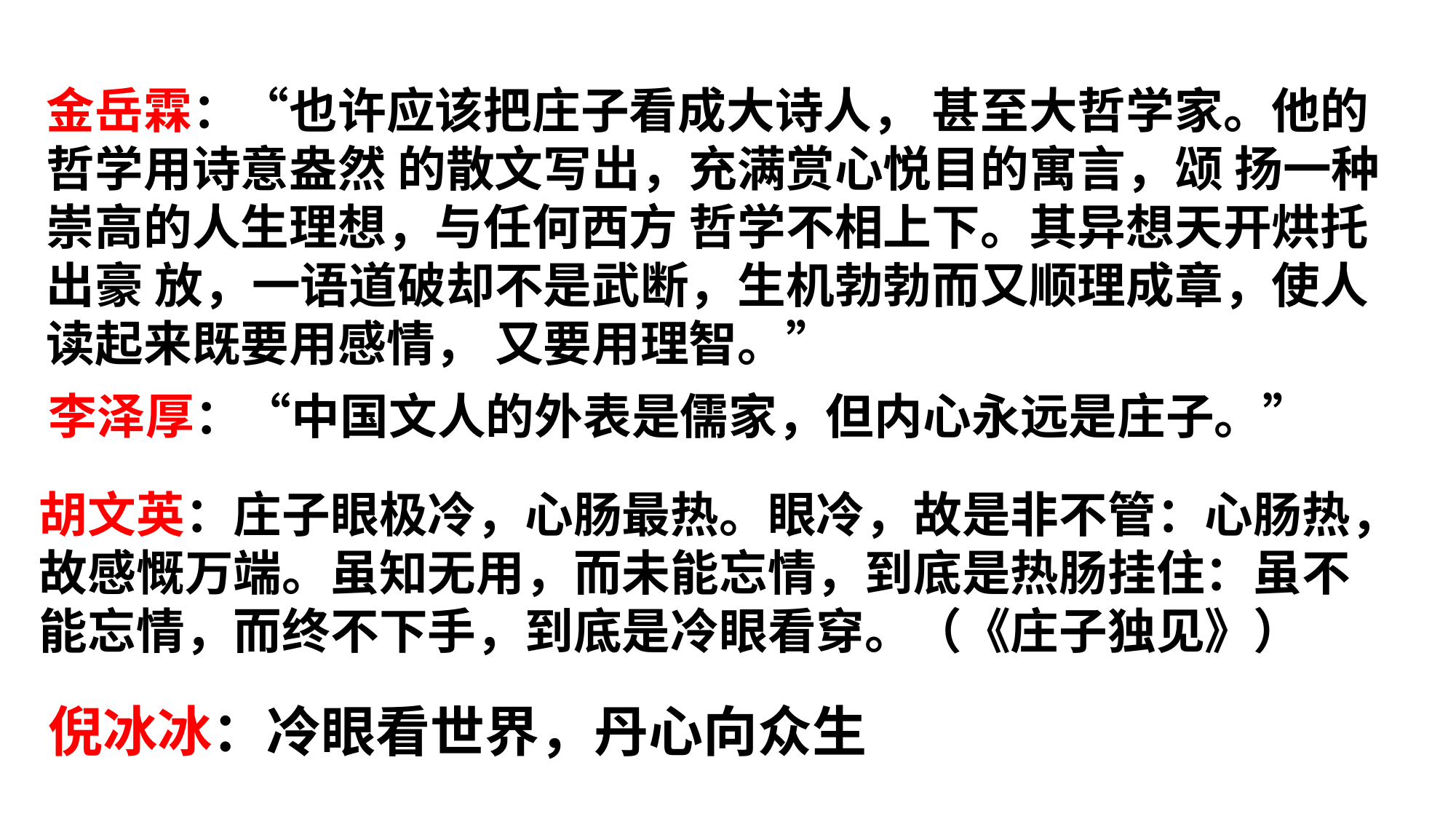

金岳霖：“也许应该把庄子看成大诗人， 甚至大哲学家。他的哲学用诗意盎然 的散文写出，充满赏心悦目的寓言，颂 扬一种崇高的人生理想，与任何西方 哲学不相上下。其异想天开烘托出豪 放，一语道破却不是武断，生机勃勃而又顺理成章，使人读起来既要用感情， 又要用理智。”
李泽厚：“中国文人的外表是儒家，但内心永远是庄子。”
胡文英：庄子眼极冷，心肠最热。眼冷，故是非不管：心肠热，故感慨万端。虽知无用，而未能忘情，到底是热肠挂住：虽不能忘情，而终不下手，到底是冷眼看穿。（《庄子独见》）
倪冰冰：冷眼看世界，丹心向众生